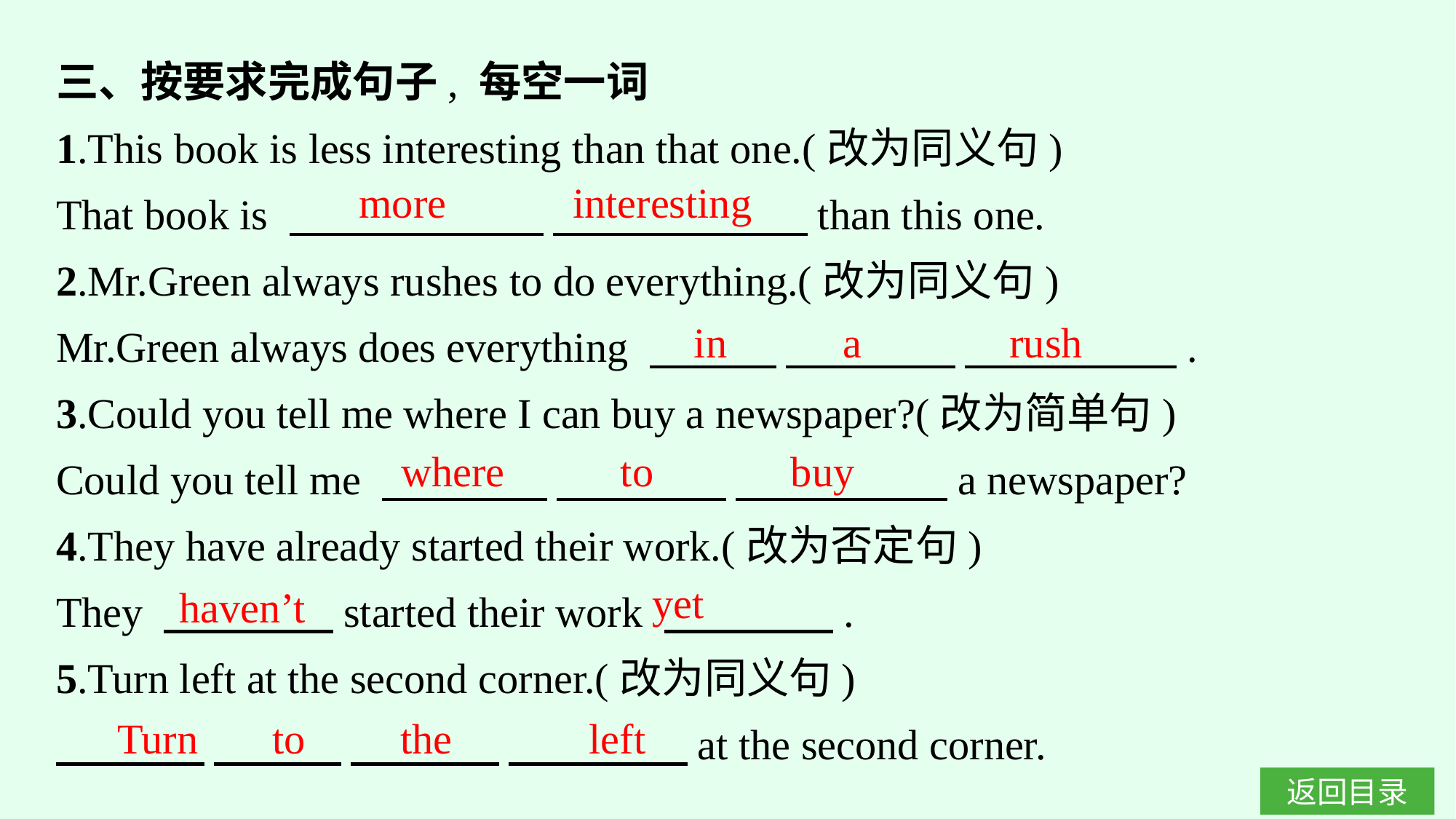

三、按要求完成句子, 每空一词
1.This book is less interesting than that one.(改为同义句)
That book is 　　　　　　 　　         　　than this one.
2.Mr.Green always rushes to do everything.(改为同义句)
Mr.Green always does everything 　　　 　　　　 　　　　　.
3.Could you tell me where I can buy a newspaper?(改为简单句)
Could you tell me 　　    　 　　　　 　　　　　a newspaper?
4.They have already started their work.(改为否定句)
They 　　　　started their work 　　　　.
5.Turn left at the second corner.(改为同义句)
　　　  　　　 　　 　 　　 　　at the second corner.
more            interesting
in           a              rush
where           to             buy
yet
haven’t
Turn       to         the             left